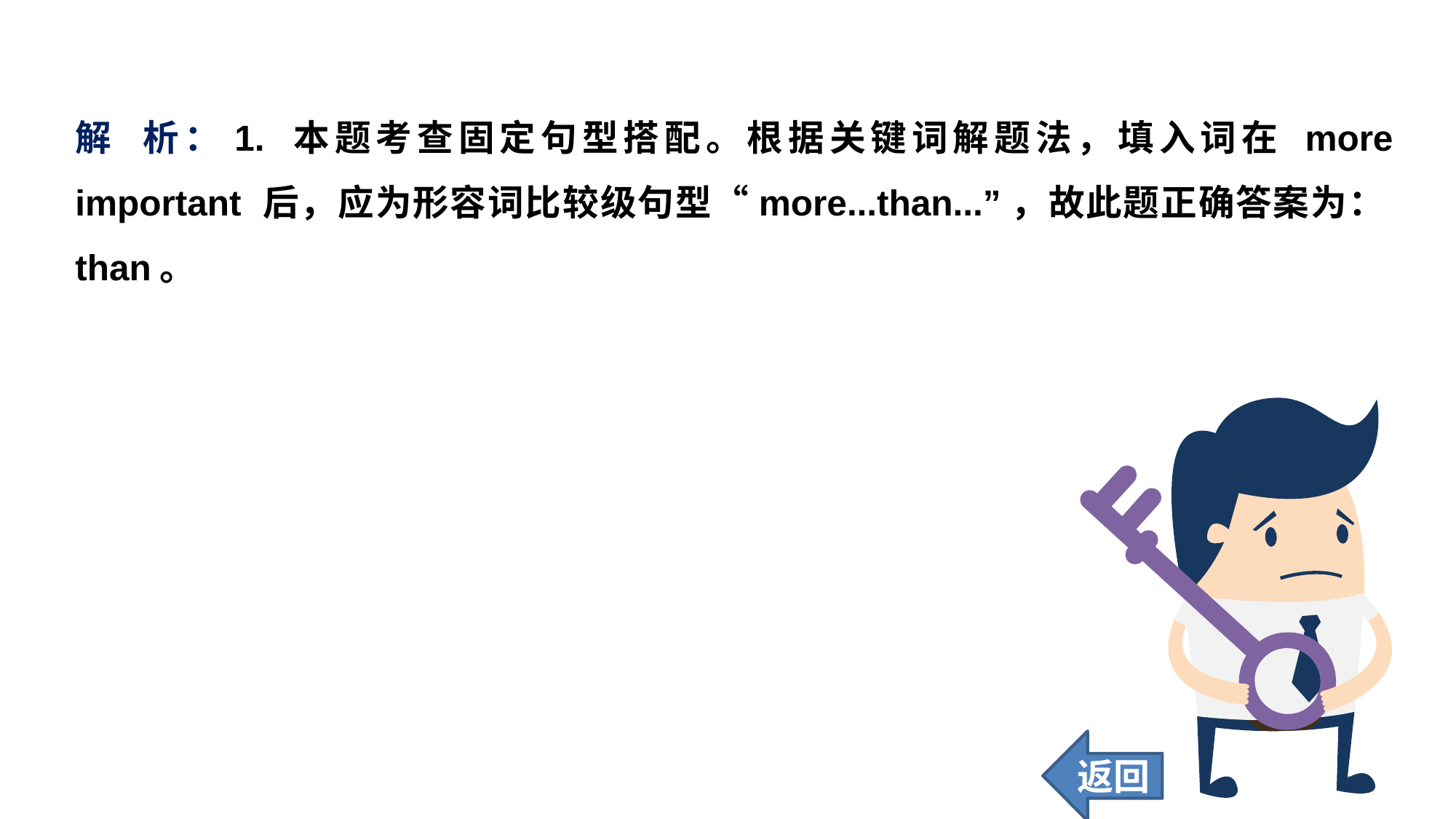

解  析：1. 本题考查固定句型搭配。根据关键词解题法，填入词在 more important 后，应为形容词比较级句型“more...than...”，故此题正确答案为：than。

返回
136